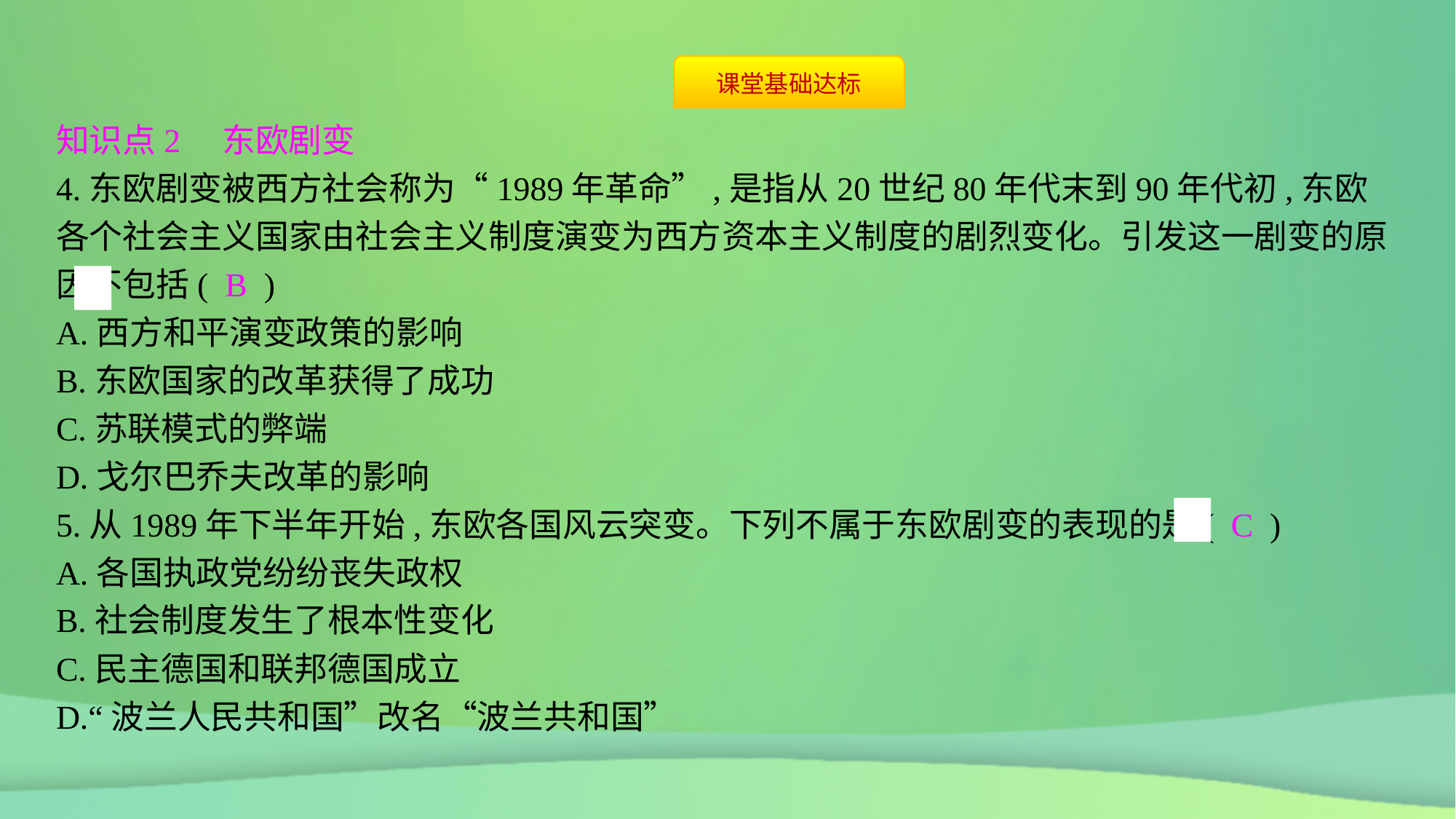

知识点2　东欧剧变
4.东欧剧变被西方社会称为“1989年革命”,是指从20世纪80年代末到90年代初,东欧各个社会主义国家由社会主义制度演变为西方资本主义制度的剧烈变化。引发这一剧变的原因不包括(  B  )
A.西方和平演变政策的影响
B.东欧国家的改革获得了成功
C.苏联模式的弊端
D.戈尔巴乔夫改革的影响
5.从1989年下半年开始,东欧各国风云突变。下列不属于东欧剧变的表现的是(  C  )
A.各国执政党纷纷丧失政权
B.社会制度发生了根本性变化
C.民主德国和联邦德国成立
D.“波兰人民共和国”改名“波兰共和国”